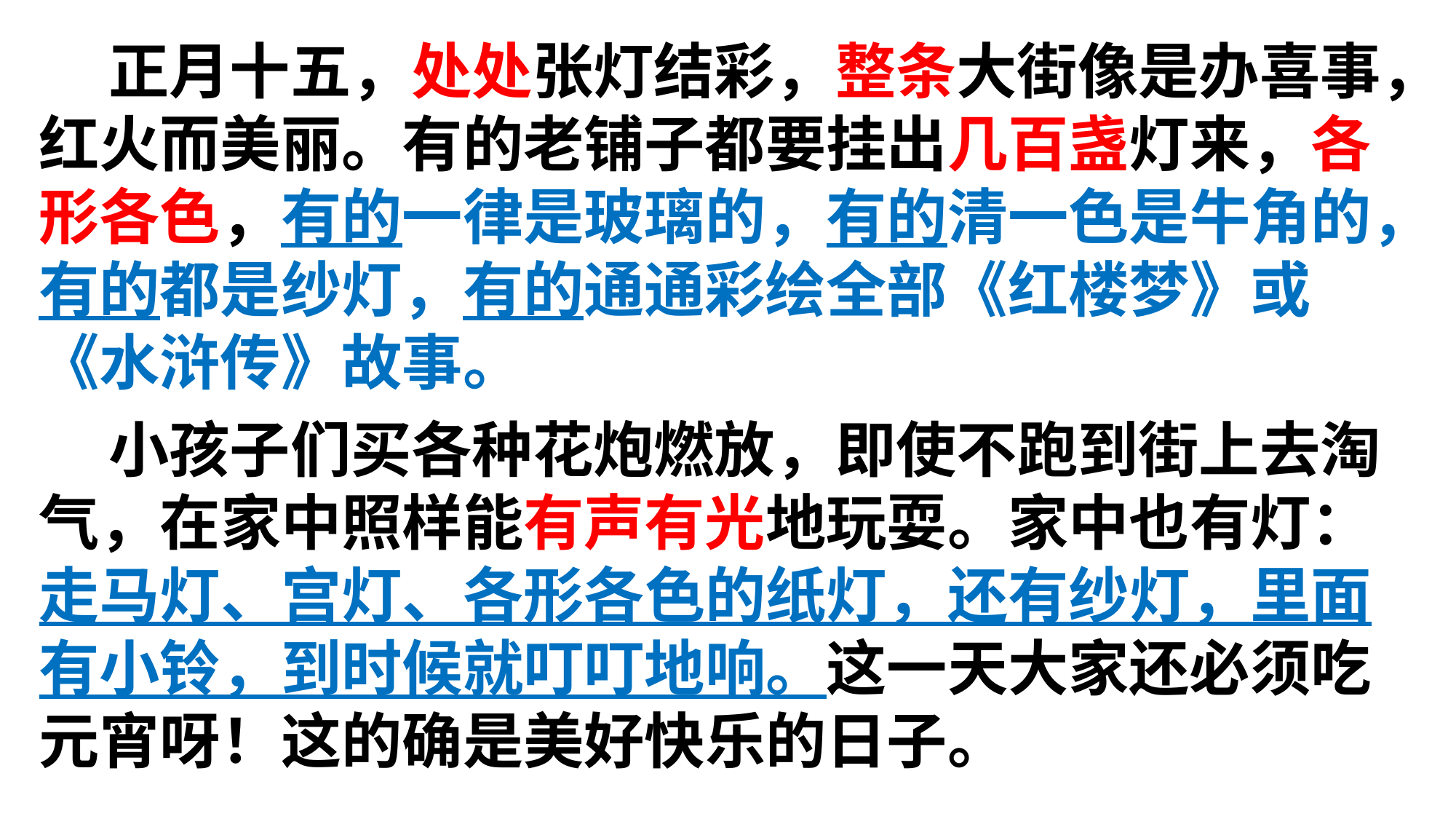

正月十五，处处张灯结彩，整条大街像是办喜事，红火而美丽。有的老铺子都要挂出几百盏灯来，各形各色，有的一律是玻璃的，有的清一色是牛角的，有的都是纱灯，有的通通彩绘全部《红楼梦》或《水浒传》故事。
    小孩子们买各种花炮燃放，即使不跑到街上去淘气，在家中照样能有声有光地玩耍。家中也有灯：走马灯、宫灯、各形各色的纸灯，还有纱灯，里面有小铃，到时候就叮叮地响。这一天大家还必须吃元宵呀！这的确是美好快乐的日子。